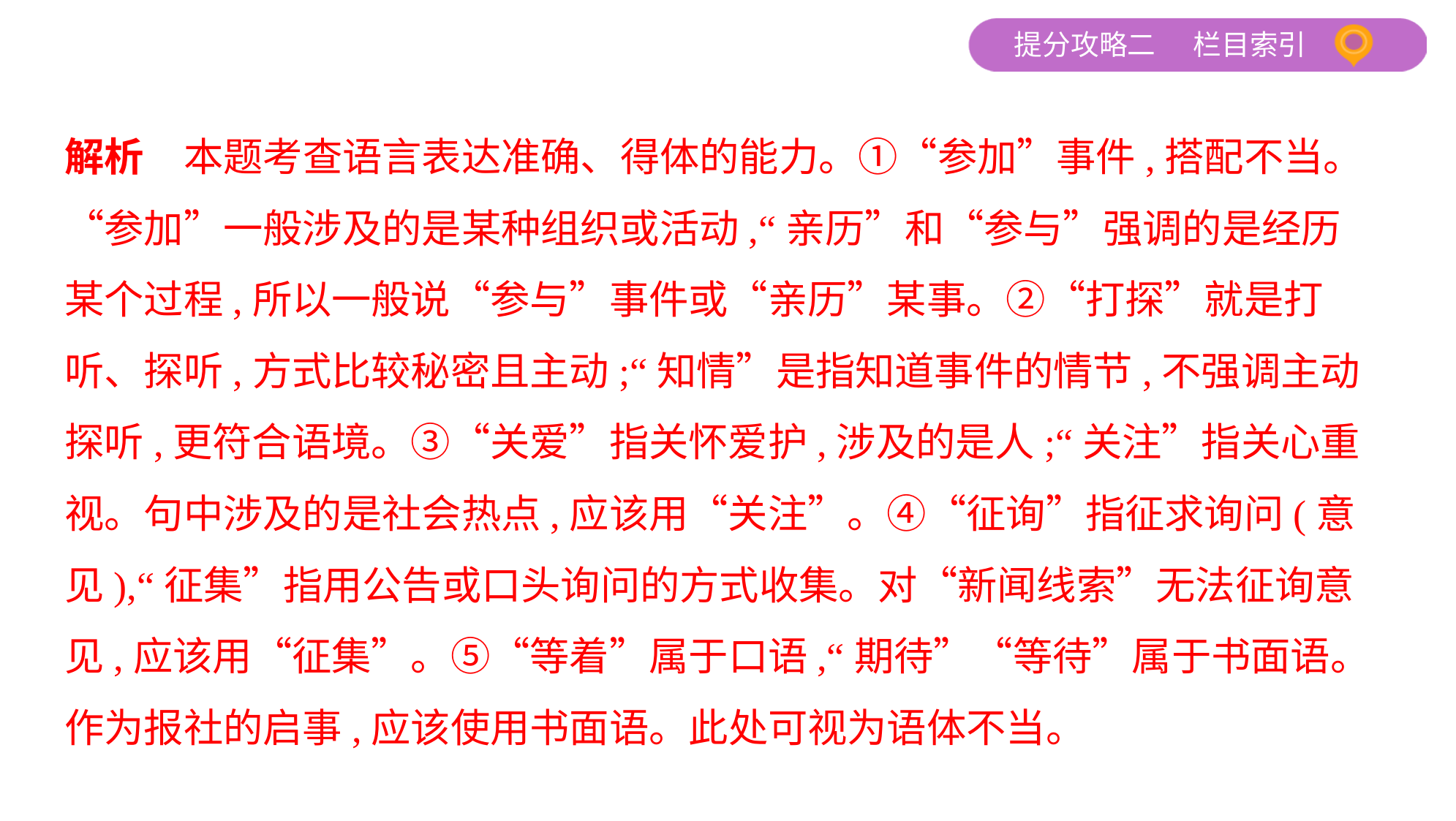

解析　本题考查语言表达准确、得体的能力。①“参加”事件,搭配不当。
“参加”一般涉及的是某种组织或活动,“亲历”和“参与”强调的是经历
某个过程,所以一般说“参与”事件或“亲历”某事。②“打探”就是打
听、探听,方式比较秘密且主动;“知情”是指知道事件的情节,不强调主动
探听,更符合语境。③“关爱”指关怀爱护,涉及的是人;“关注”指关心重
视。句中涉及的是社会热点,应该用“关注”。④“征询”指征求询问(意
见),“征集”指用公告或口头询问的方式收集。对“新闻线索”无法征询意
见,应该用“征集”。⑤“等着”属于口语,“期待”“等待”属于书面语。
作为报社的启事,应该使用书面语。此处可视为语体不当。